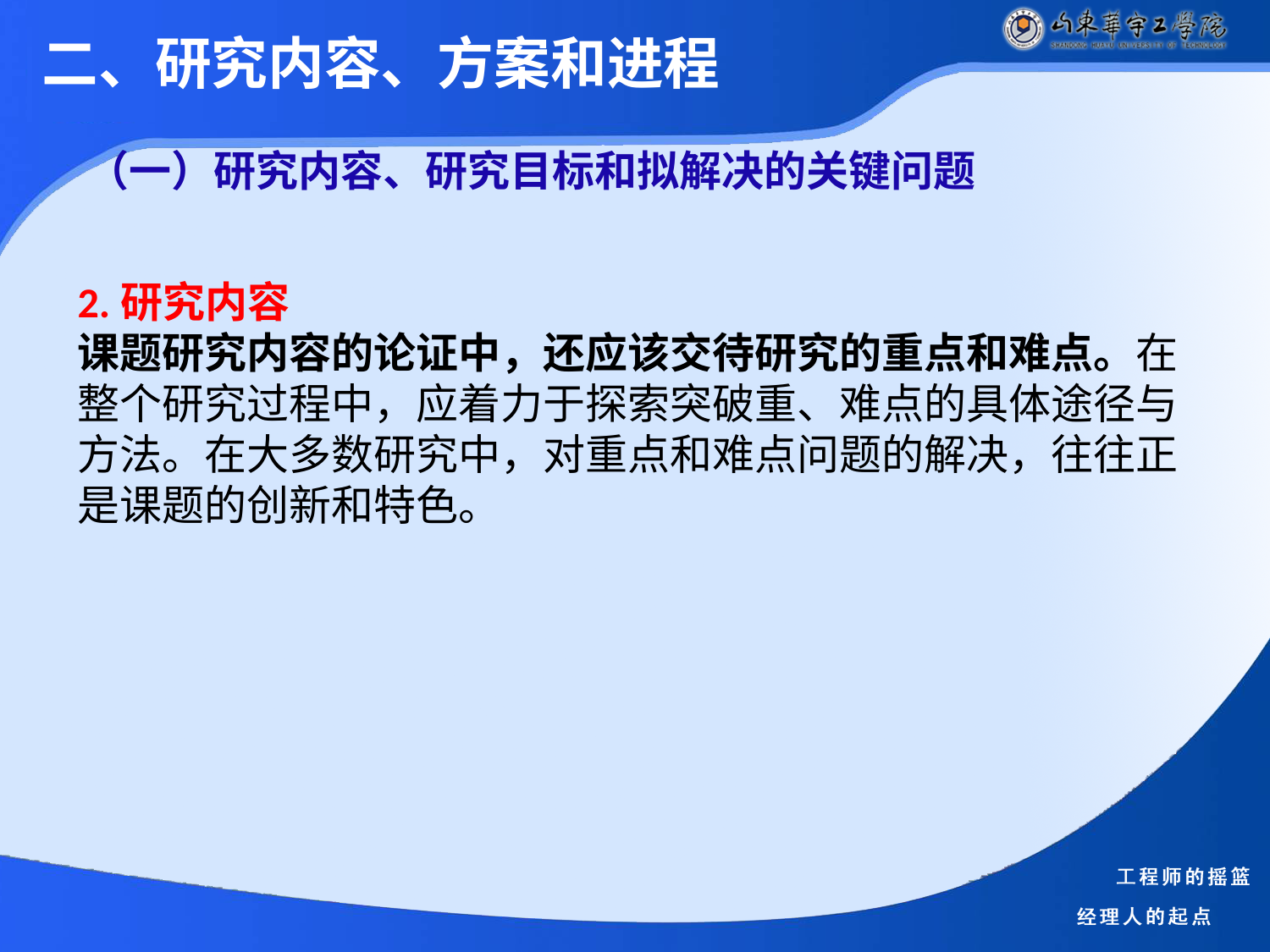

二、研究内容、方案和进程
（一）研究内容、研究目标和拟解决的关键问题
2.研究内容
课题研究内容的论证中，还应该交待研究的重点和难点。在整个研究过程中，应着力于探索突破重、难点的具体途径与方法。在大多数研究中，对重点和难点问题的解决，往往正是课题的创新和特色。